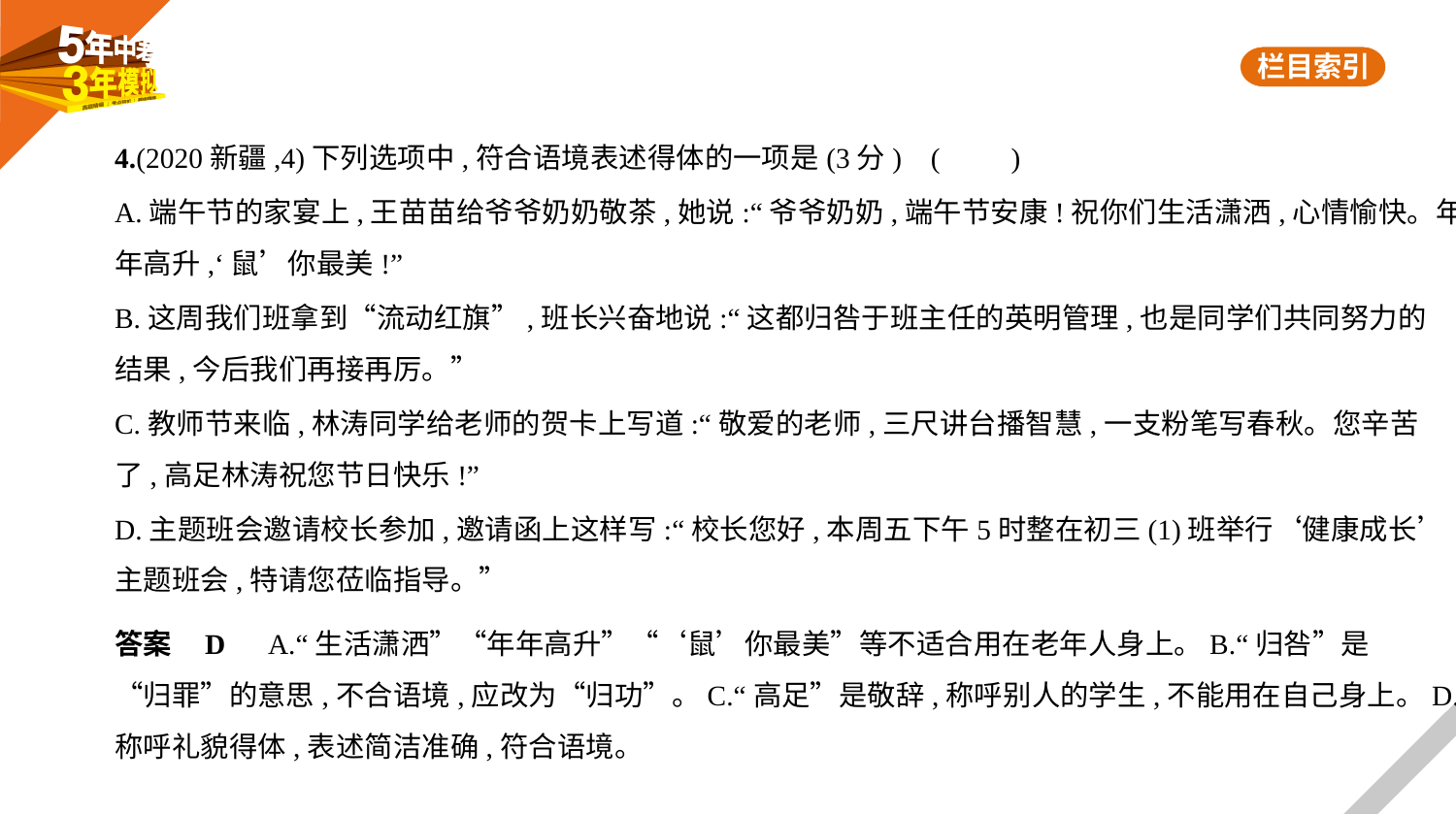

4.(2020新疆,4)下列选项中,符合语境表述得体的一项是(3分) (　　)
A.端午节的家宴上,王苗苗给爷爷奶奶敬茶,她说:“爷爷奶奶,端午节安康!祝你们生活潇洒,心情愉快。年
年高升,‘鼠’你最美!”
B.这周我们班拿到“流动红旗”,班长兴奋地说:“这都归咎于班主任的英明管理,也是同学们共同努力的
结果,今后我们再接再厉。”
C.教师节来临,林涛同学给老师的贺卡上写道:“敬爱的老师,三尺讲台播智慧,一支粉笔写春秋。您辛苦
了,高足林涛祝您节日快乐!”
D.主题班会邀请校长参加,邀请函上这样写:“校长您好,本周五下午5时整在初三(1)班举行‘健康成长’
主题班会,特请您莅临指导。”
答案    D　A.“生活潇洒”“年年高升”“‘鼠’你最美”等不适合用在老年人身上。B.“归咎”是
“归罪”的意思,不合语境,应改为“归功”。C.“高足”是敬辞,称呼别人的学生,不能用在自己身上。D.
称呼礼貌得体,表述简洁准确,符合语境。